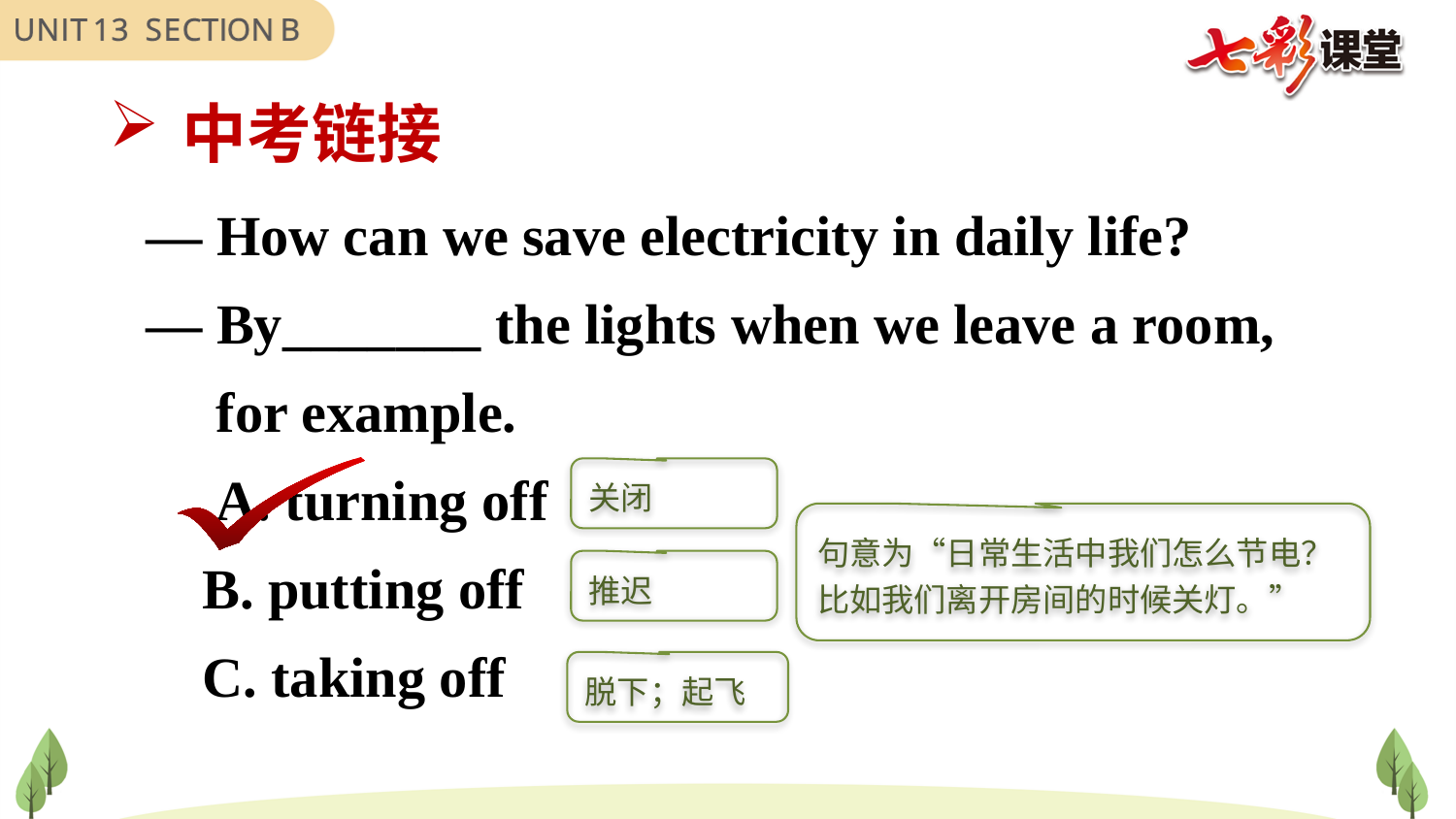

中考链接
— How can we save electricity in daily life?
— By_______ the lights when we leave a room,
     for example.
     A. turning off
    B. putting off
    C. taking off

关闭
句意为“日常生活中我们怎么节电？比如我们离开房间的时候关灯。”
推迟
脱下；起飞